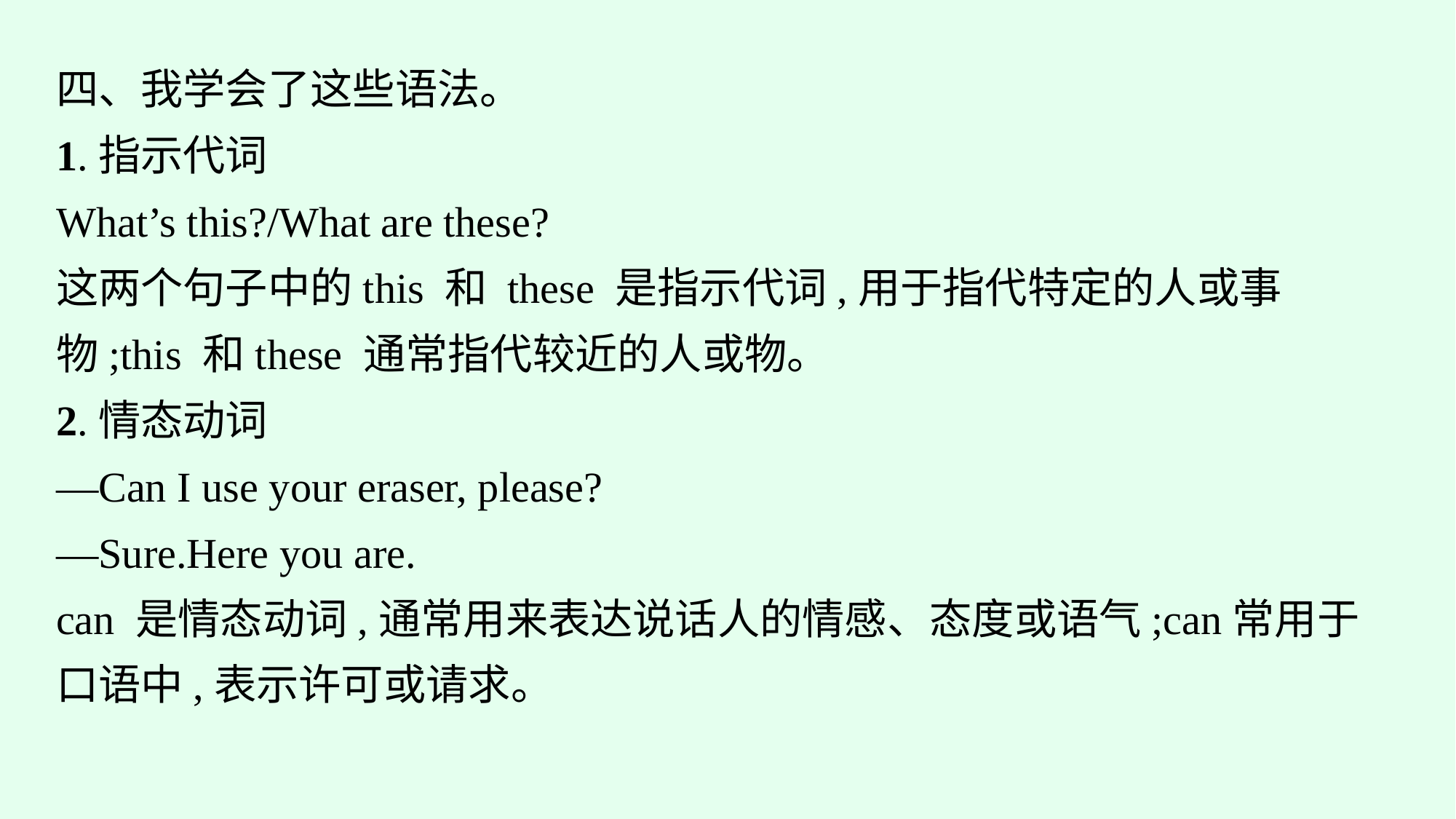

四、我学会了这些语法。
1.指示代词
What’s this?/What are these?
这两个句子中的this 和 these 是指示代词,用于指代特定的人或事物;this 和these 通常指代较近的人或物。
2.情态动词
—Can I use your eraser, please?
—Sure.Here you are.
can 是情态动词,通常用来表达说话人的情感、态度或语气;can常用于口语中,表示许可或请求。